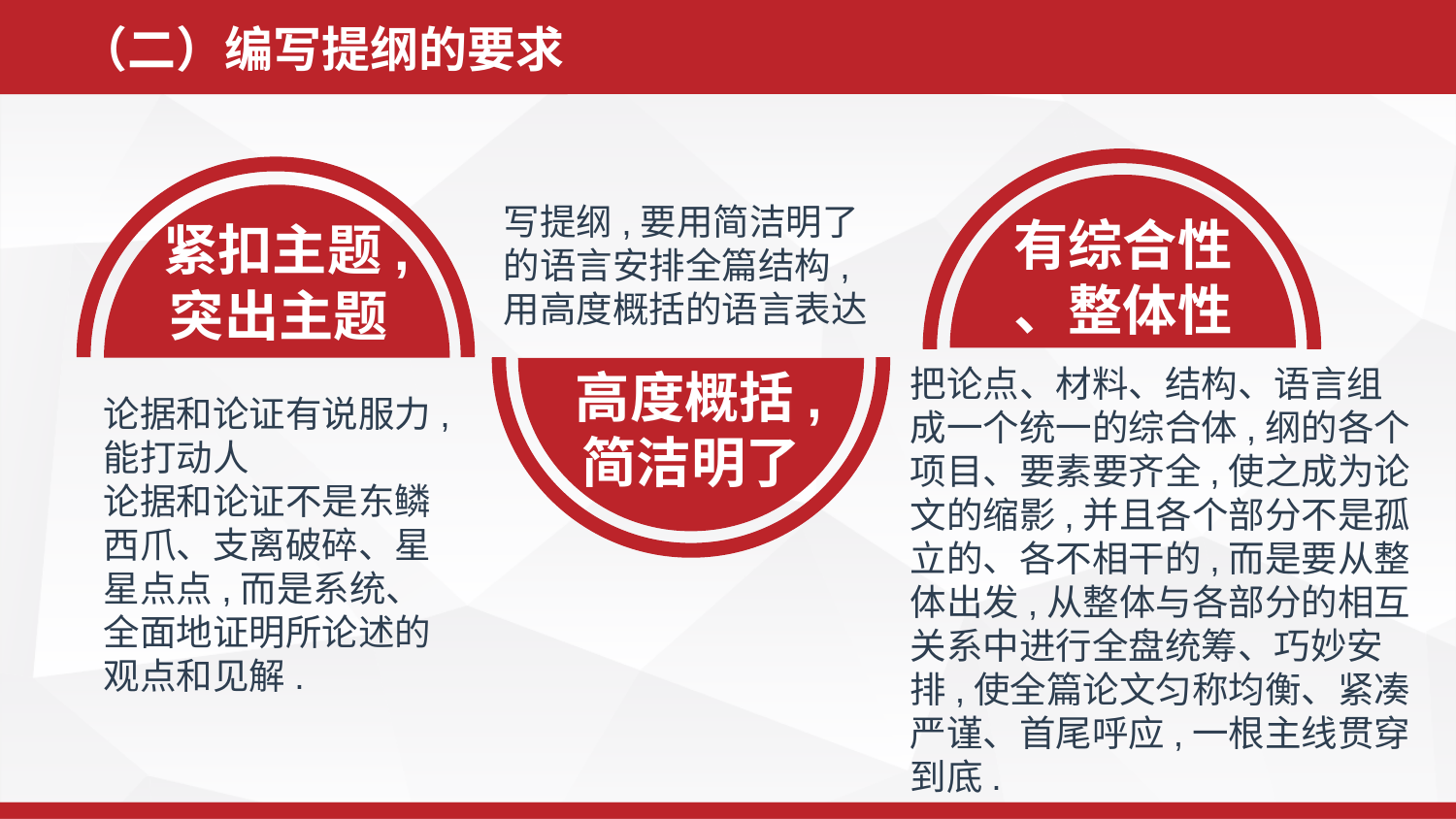

（二）编写提纲的要求

有综合性
、整体性

紧扣主题,突出主题
写提纲,要用简洁明了的语言安排全篇结构,用高度概括的语言表达
高度概括,简洁明了

把论点、材料、结构、语言组成一个统一的综合体,纲的各个项目、要素要齐全,使之成为论文的缩影,并且各个部分不是孤立的、各不相干的,而是要从整体出发,从整体与各部分的相互关系中进行全盘统筹、巧妙安排,使全篇论文匀称均衡、紧凑严谨、首尾呼应,一根主线贯穿到底.
论据和论证有说服力,能打动人
论据和论证不是东鳞西爪、支离破碎、星星点点,而是系统、全面地证明所论述的观点和见解.